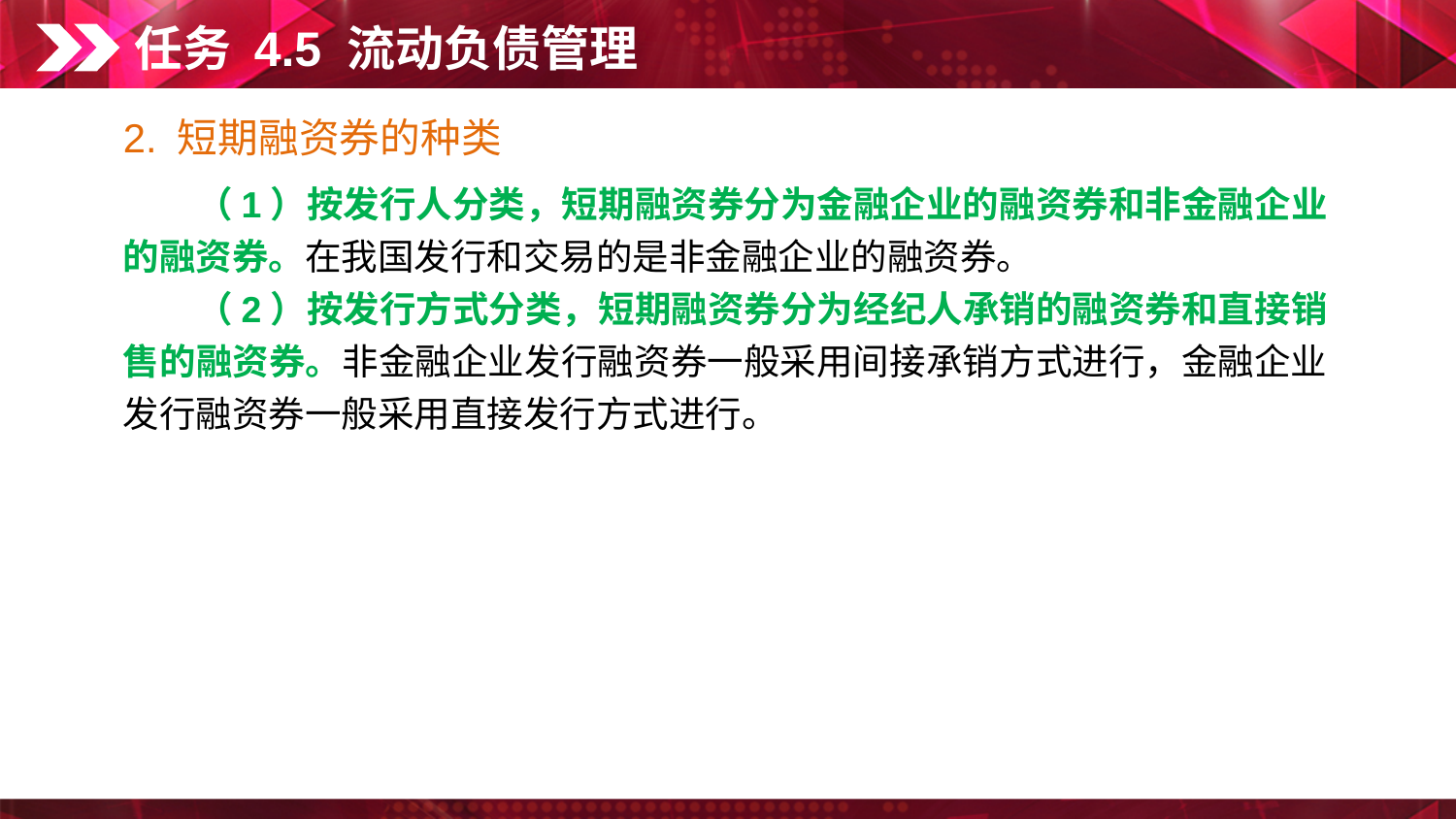

任务 4.5 流动负债管理

2. 短期融资券的种类
　　（1）按发行人分类，短期融资券分为金融企业的融资券和非金融企业的融资券。在我国发行和交易的是非金融企业的融资券。
　　（2）按发行方式分类，短期融资券分为经纪人承销的融资券和直接销售的融资券。非金融企业发行融资券一般采用间接承销方式进行，金融企业发行融资券一般采用直接发行方式进行。